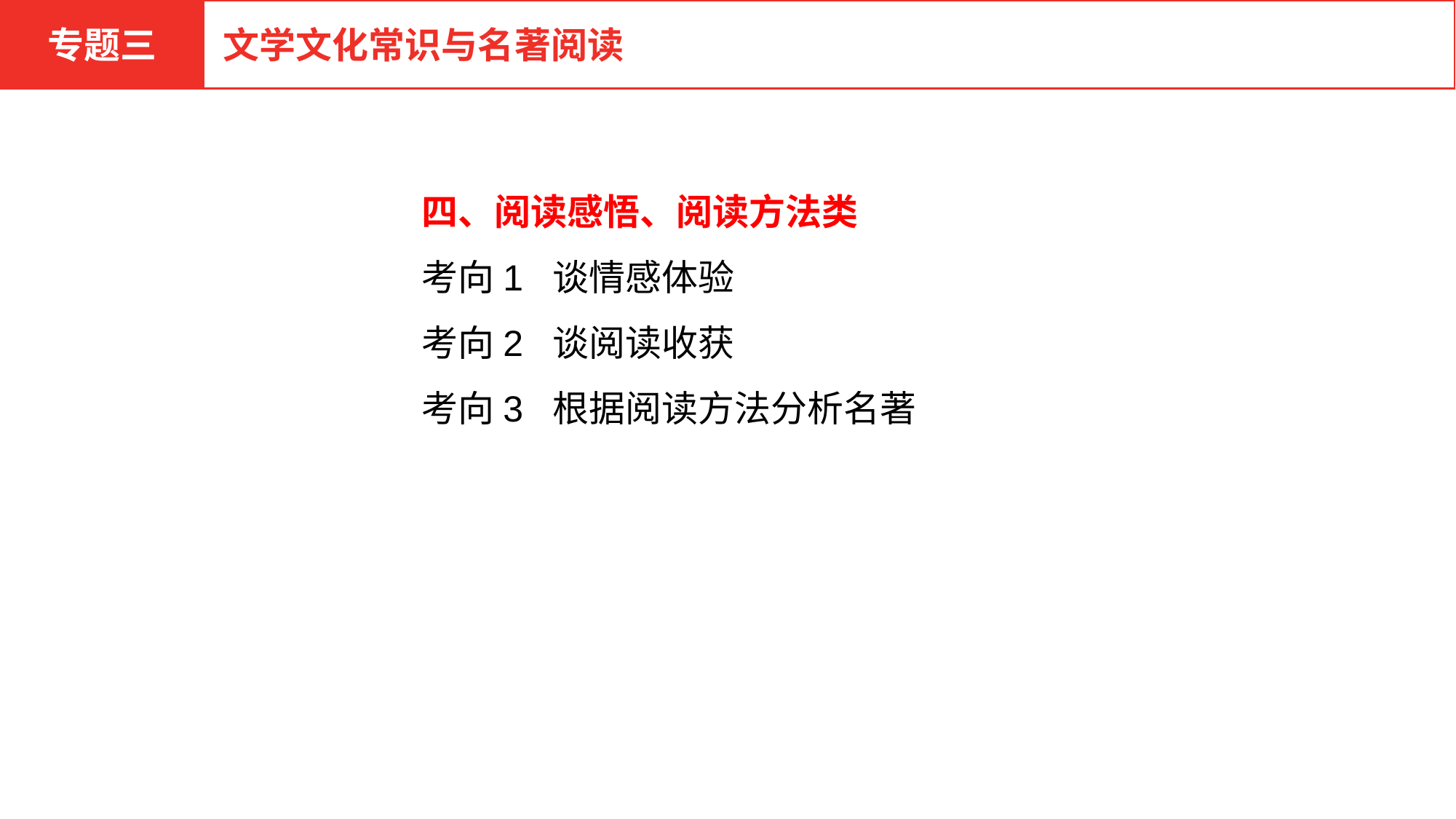

专题三
文学文化常识与名著阅读
四、阅读感悟、阅读方法类
考向1  谈情感体验
考向2  谈阅读收获
考向3  根据阅读方法分析名著